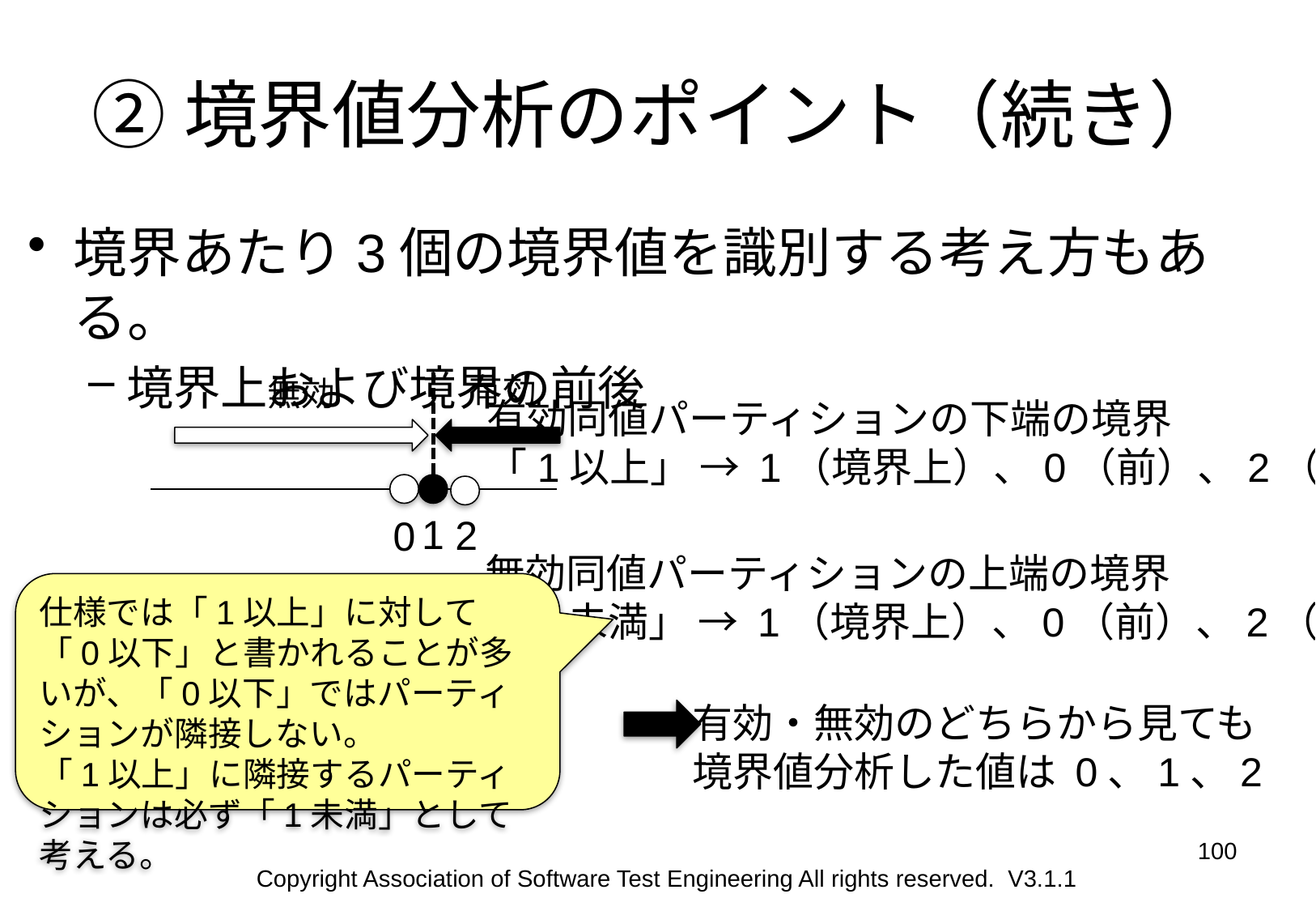

# ②境界値分析のポイント（続き）
境界あたり3個の境界値を識別する考え方もある。
境界上および境界の前後
有効
無効
有効同値パーティションの下端の境界
「1以上」 → 1（境界上）、0（前）、2（後）

1
2
0
無効同値パーティションの上端の境界
「1未満」 → 1（境界上）、0（前）、2（後）
仕様では「1以上」に対して「0以下」と書かれることが多いが、「0以下」ではパーティションが隣接しない。
「1以上」に隣接するパーティションは必ず「1未満」として考える。

有効・無効のどちらから見ても
境界値分析した値は 0、1、2
100
Copyright Association of Software Test Engineering All rights reserved.  V3.1.1